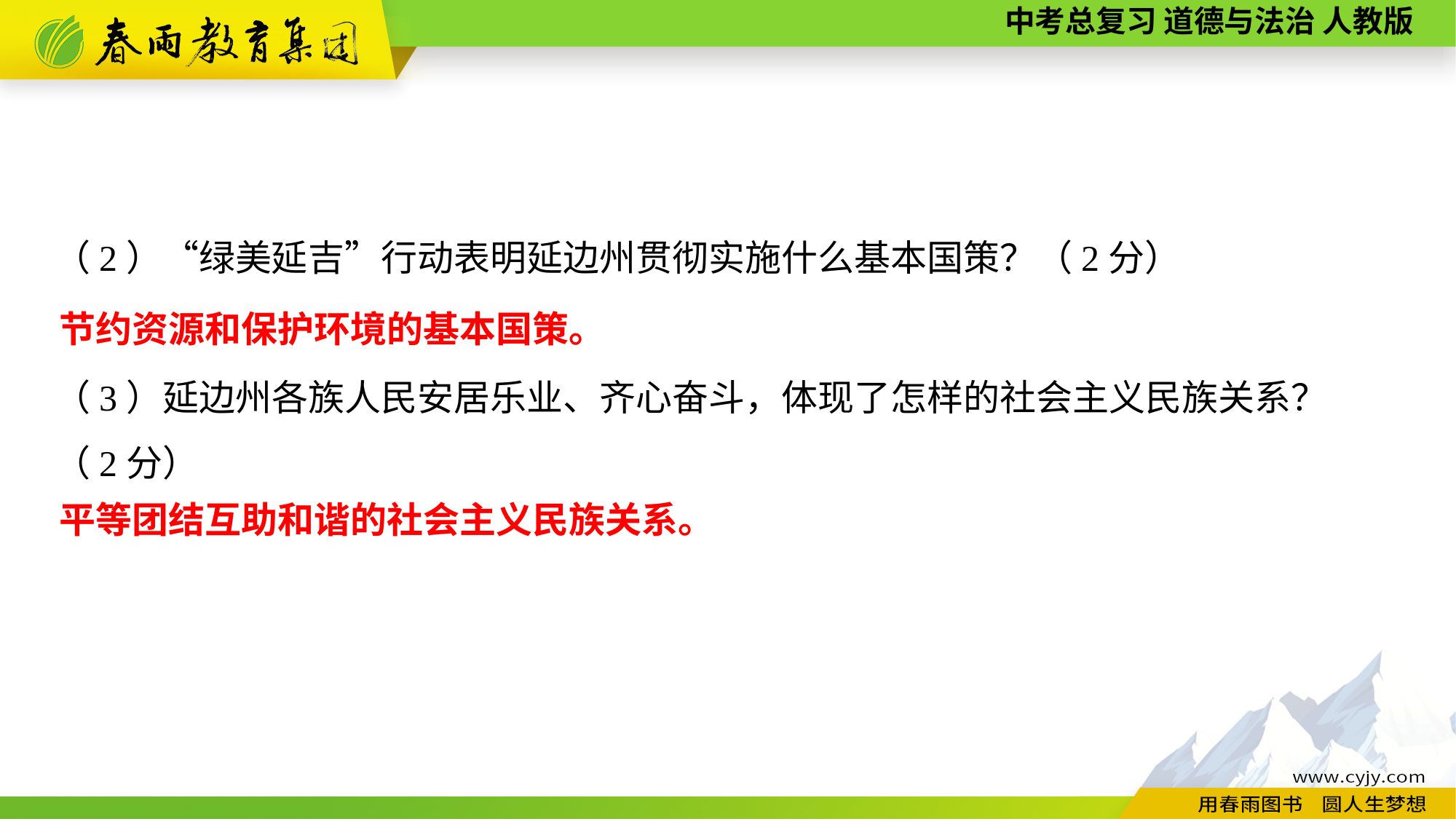

（2）“绿美延吉”行动表明延边州贯彻实施什么基本国策？（2分）
节约资源和保护环境的基本国策。
（3）延边州各族人民安居乐业、齐心奋斗，体现了怎样的社会主义民族关系？
（2分）
平等团结互助和谐的社会主义民族关系。